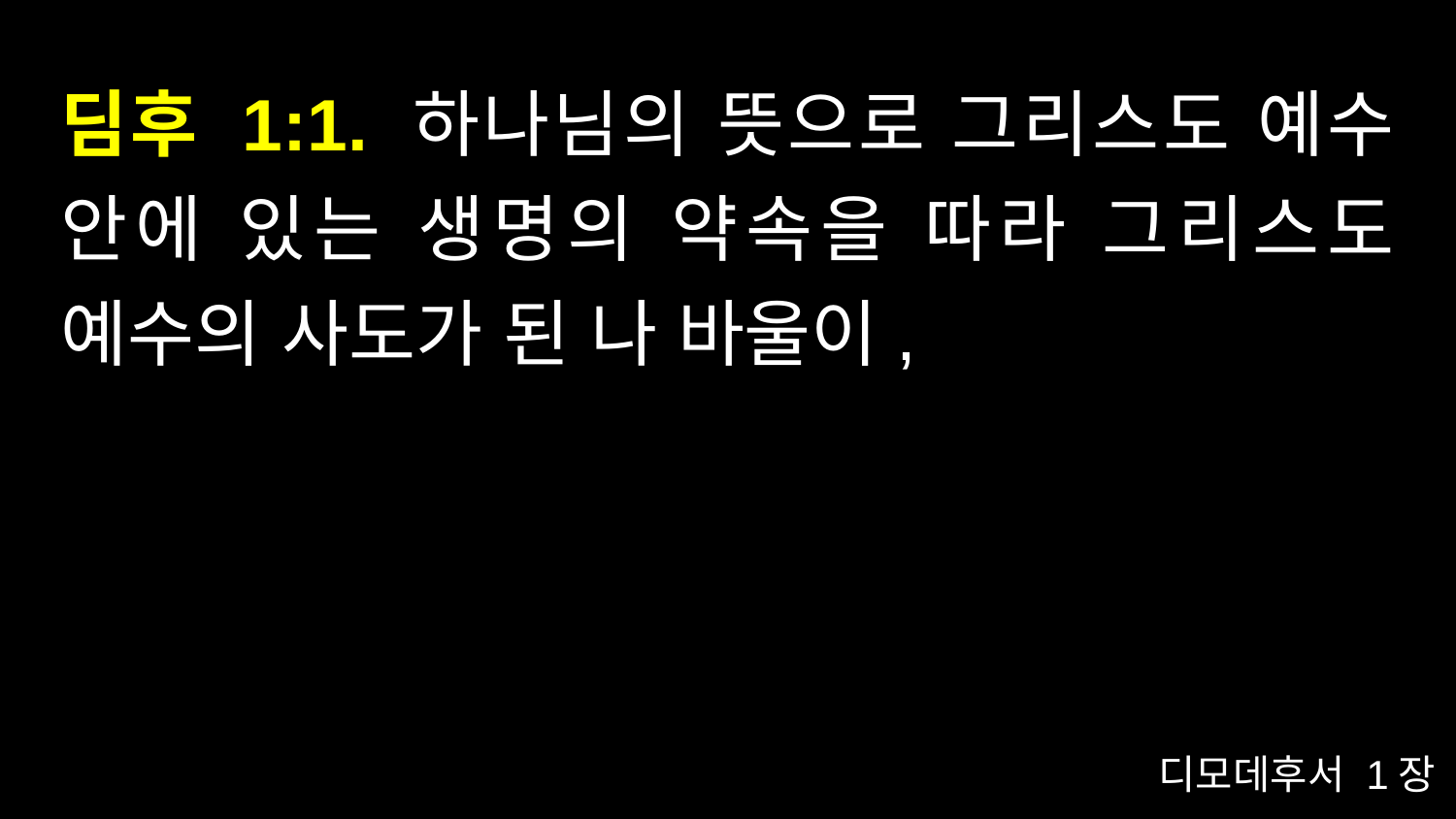

# 딤후 1:1. 하나님의 뜻으로 그리스도 예수 안에 있는 생명의 약속을 따라 그리스도 예수의 사도가 된 나 바울이,
디모데후서 1장